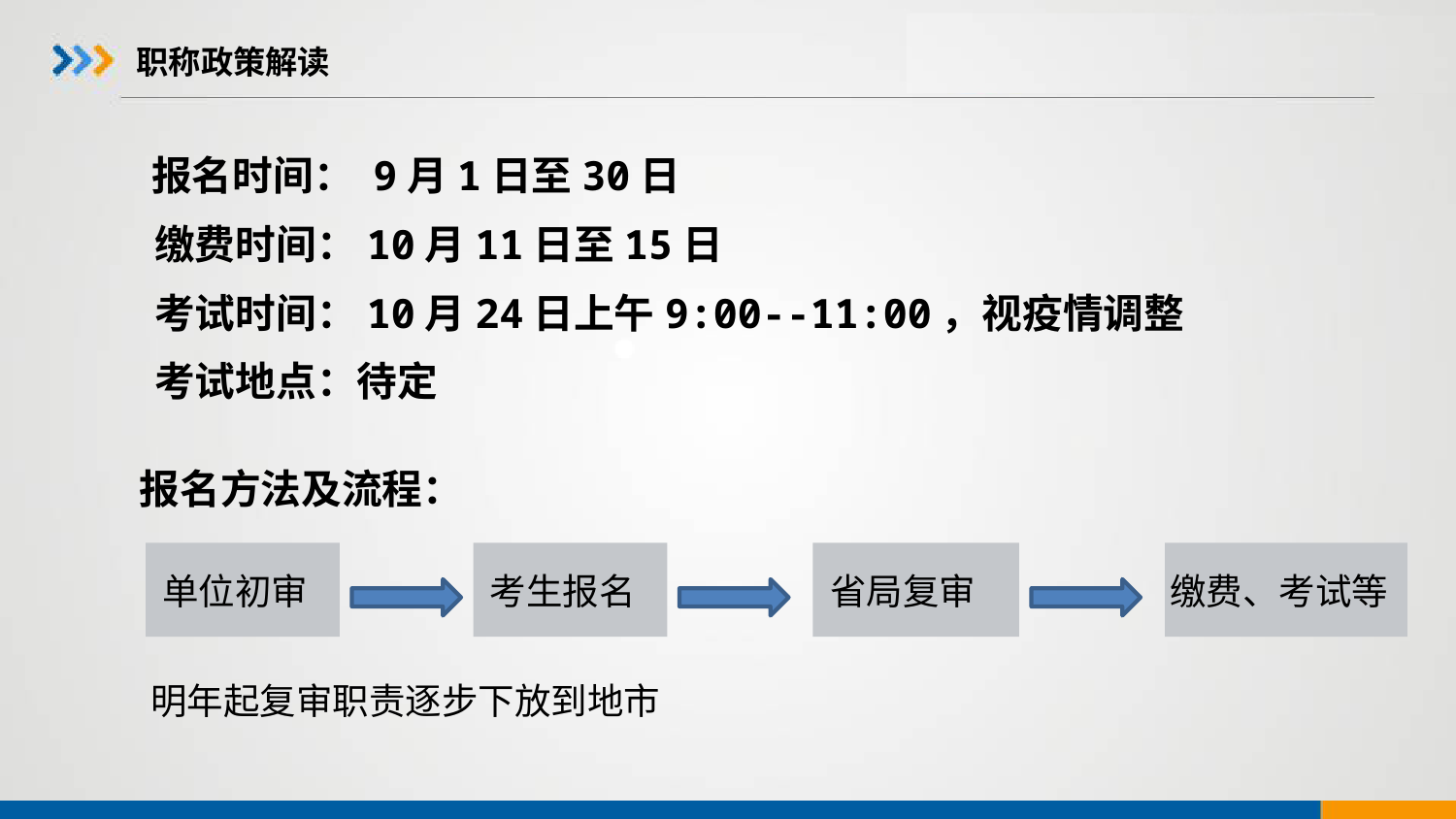

# 职称政策解读
  报名时间： 9月1日至30日
  缴费时间：10月11日至15日
  考试时间：10月24日上午9:00--11:00，视疫情调整
  考试地点：待定

  报名方法及流程：

单位初审
考生报名
省局复审
缴费、考试等

明年起复审职责逐步下放到地市